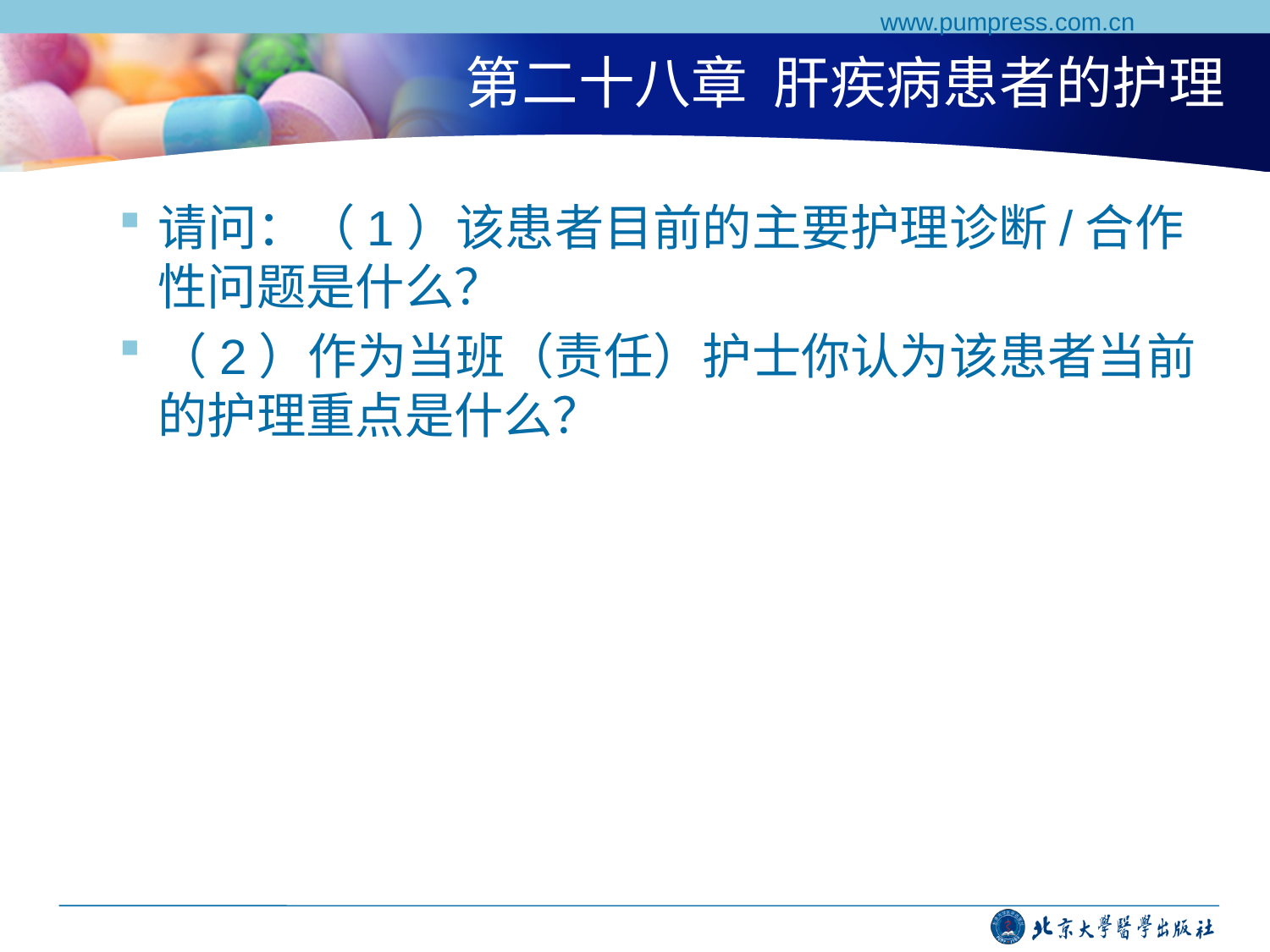

www.pumpress.com.cn
# 第二十八章  肝疾病患者的护理
请问：（1）该患者目前的主要护理诊断/合作性问题是什么？
（2）作为当班（责任）护士你认为该患者当前的护理重点是什么？